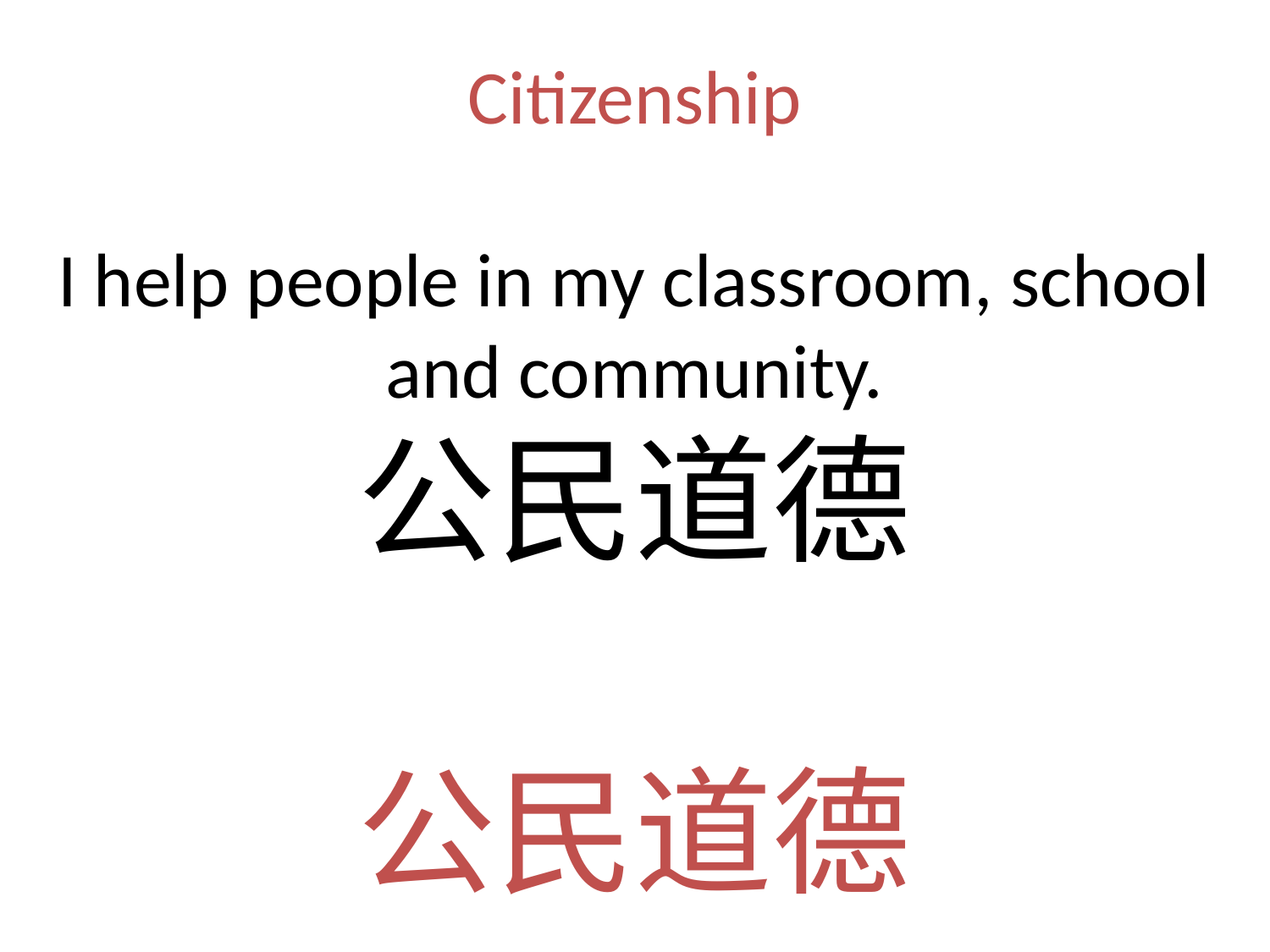

# Citizenship I help people in my classroom, school and community. 公民道德 公民道德